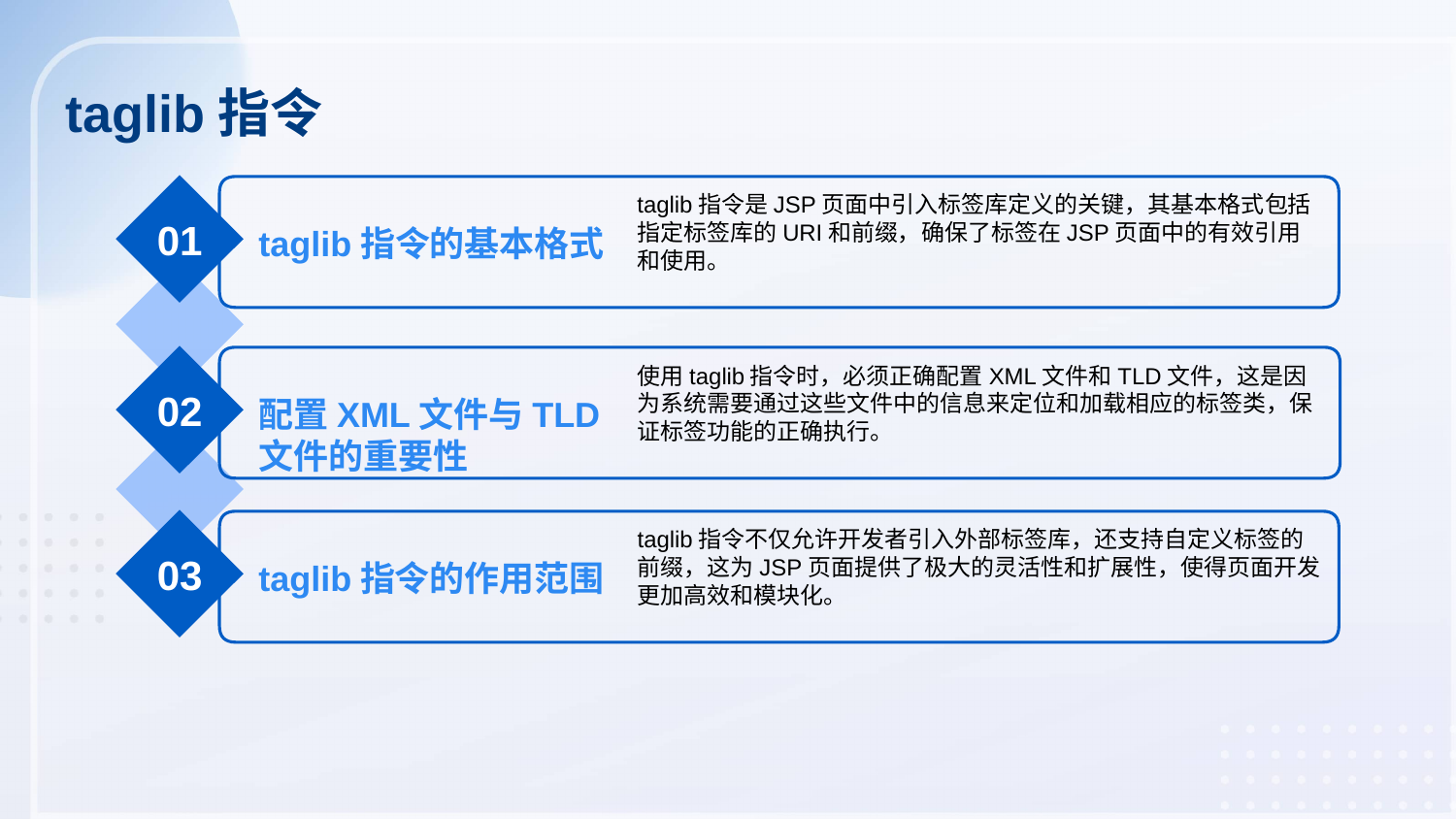

taglib指令
taglib指令是JSP页面中引入标签库定义的关键，其基本格式包括指定标签库的URI和前缀，确保了标签在JSP页面中的有效引用和使用。

01

taglib指令的基本格式

使用taglib指令时，必须正确配置XML文件和TLD文件，这是因为系统需要通过这些文件中的信息来定位和加载相应的标签类，保证标签功能的正确执行。

02

配置XML文件与TLD文件的重要性

taglib指令不仅允许开发者引入外部标签库，还支持自定义标签的前缀，这为JSP页面提供了极大的灵活性和扩展性，使得页面开发更加高效和模块化。

03

taglib指令的作用范围